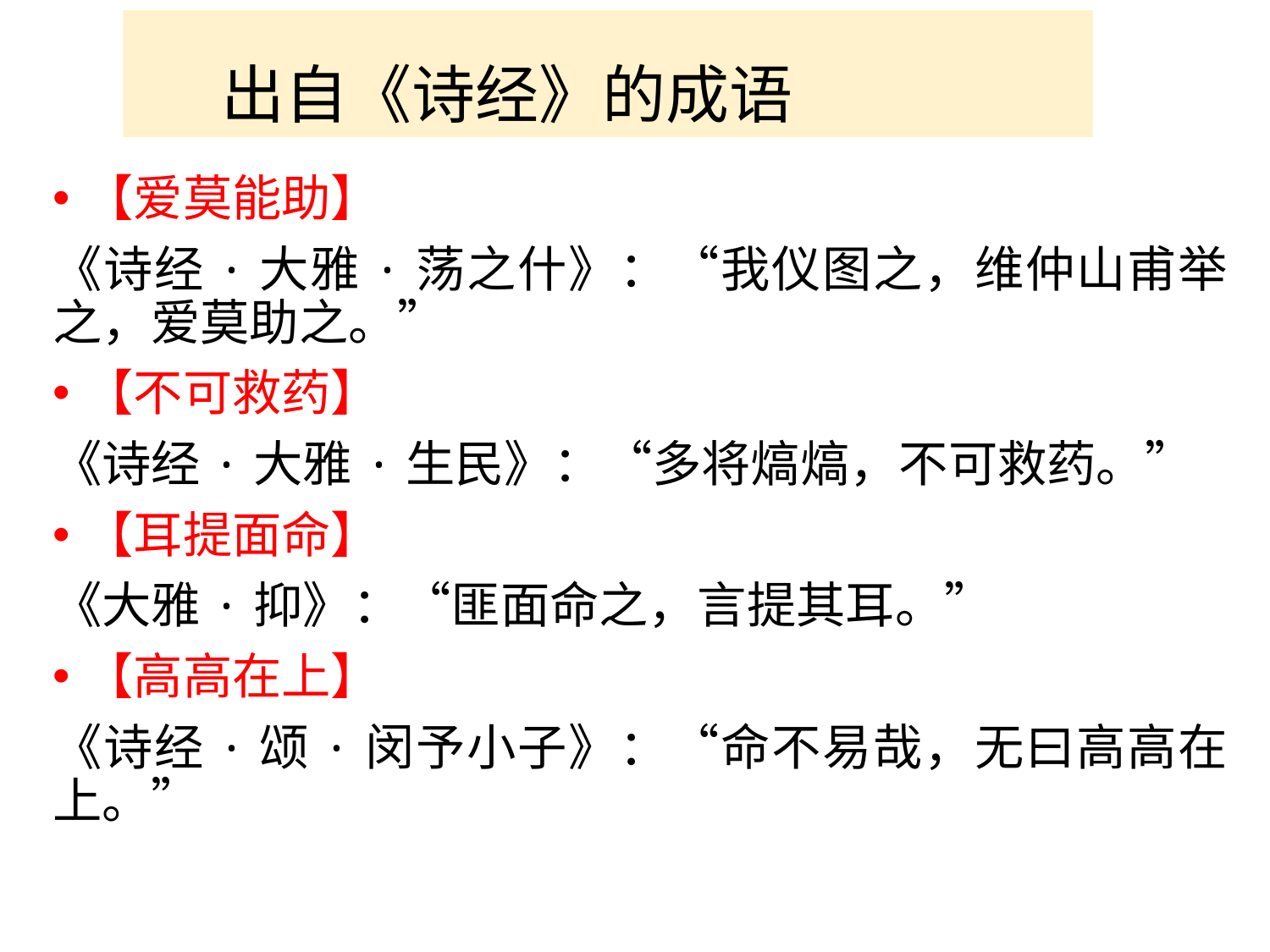

出自《诗经》的成语
【爱莫能助】
《诗经·大雅·荡之什》：“我仪图之，维仲山甫举之，爱莫助之。”
【不可救药】
《诗经·大雅·生民》：“多将熇熇，不可救药。”
【耳提面命】
《大雅·抑》：“匪面命之，言提其耳。”
【高高在上】
《诗经·颂·闵予小子》：“命不易哉，无曰高高在上。”